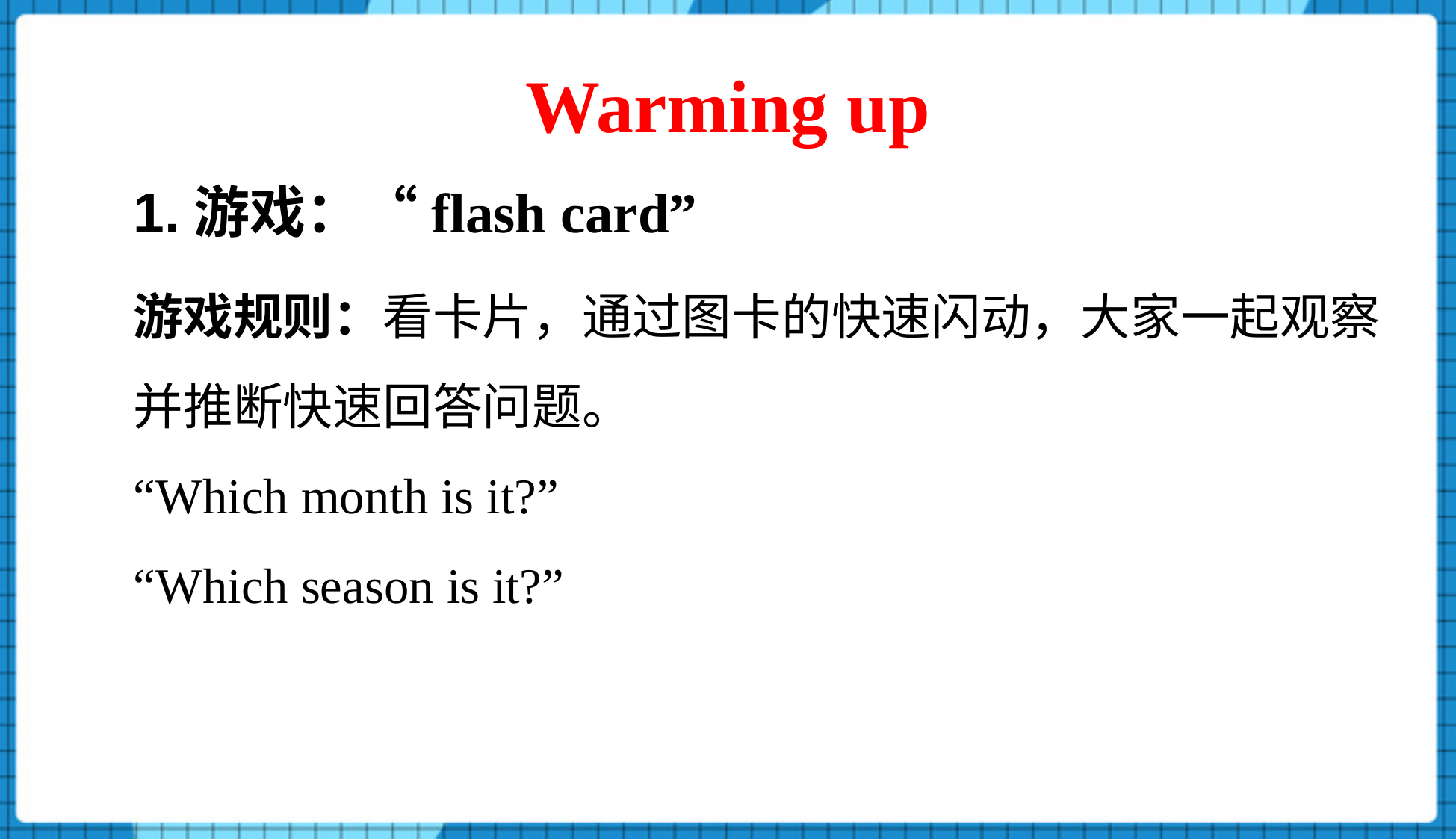

# Warming up
1.游戏：“flash card”
游戏规则：看卡片，通过图卡的快速闪动，大家一起观察并推断快速回答问题。
“Which month is it?”
“Which season is it?”